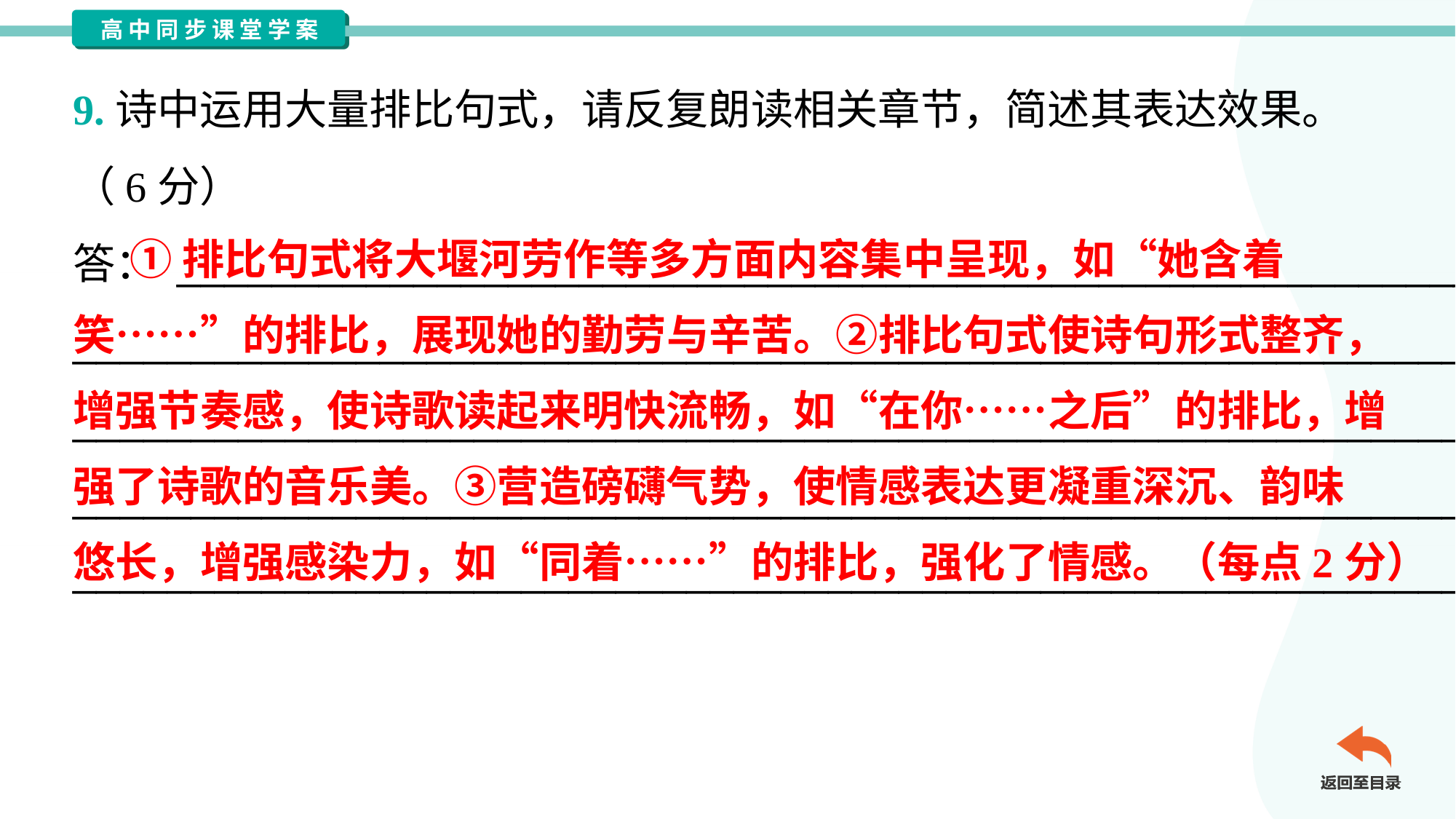

9.诗中运用大量排比句式，请反复朗读相关章节，简述其表达效果。
（6分）
答： ________________________________________________________
_____________________________________________________________
_____________________________________________________________
_____________________________________________________________
_____________________________________________________________
      ①排比句式将大堰河劳作等多方面内容集中呈现，如“她含着
笑……”的排比，展现她的勤劳与辛苦。②排比句式使诗句形式整齐，
增强节奏感，使诗歌读起来明快流畅，如“在你……之后”的排比，增
强了诗歌的音乐美。③营造磅礴气势，使情感表达更凝重深沉、韵味
悠长，增强感染力，如“同着……”的排比，强化了情感。（每点2分）